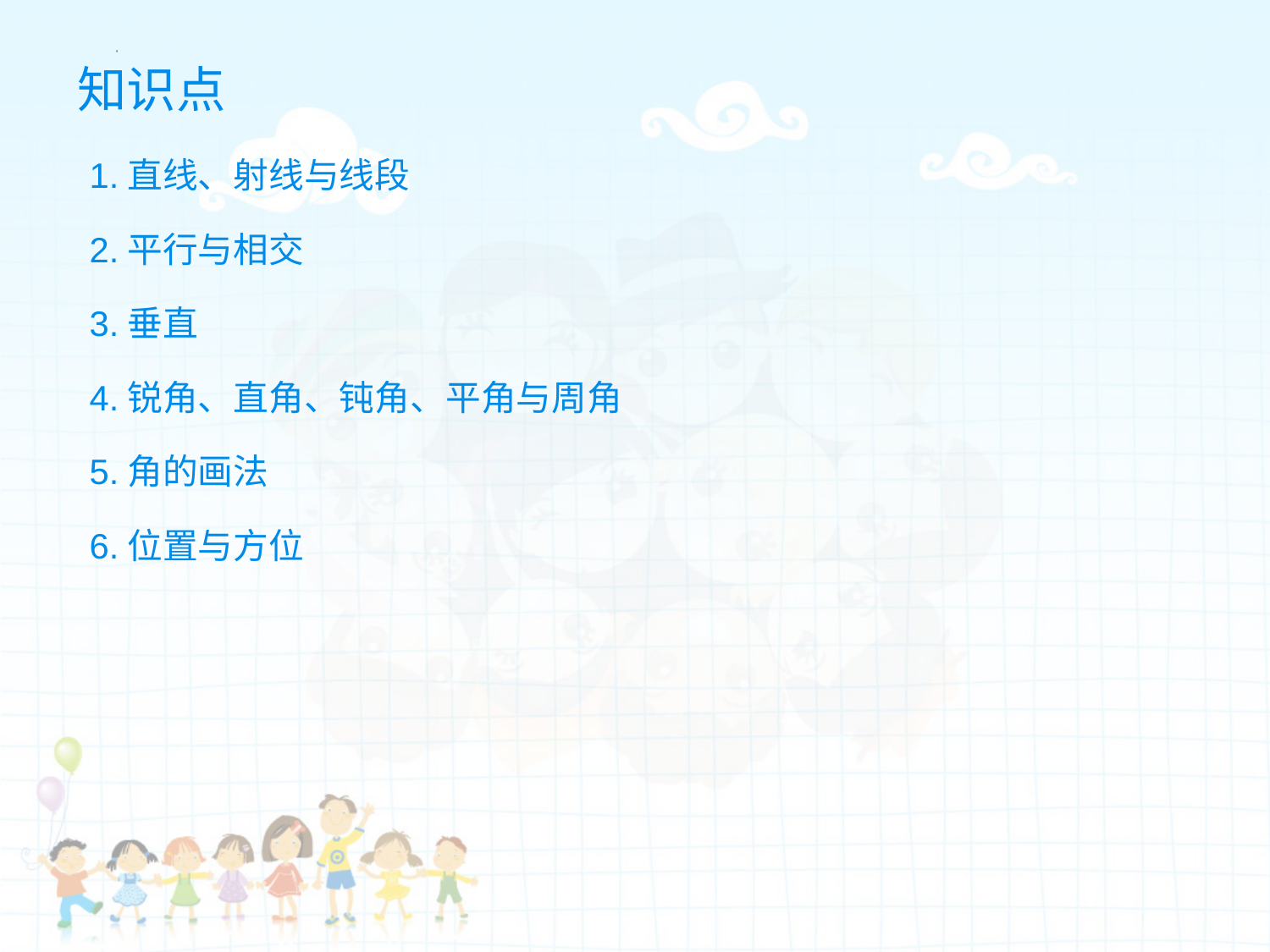

# 知识点
1.直线、射线与线段
2.平行与相交
3.垂直
4.锐角、直角、钝角、平角与周角
5.角的画法
6.位置与方位